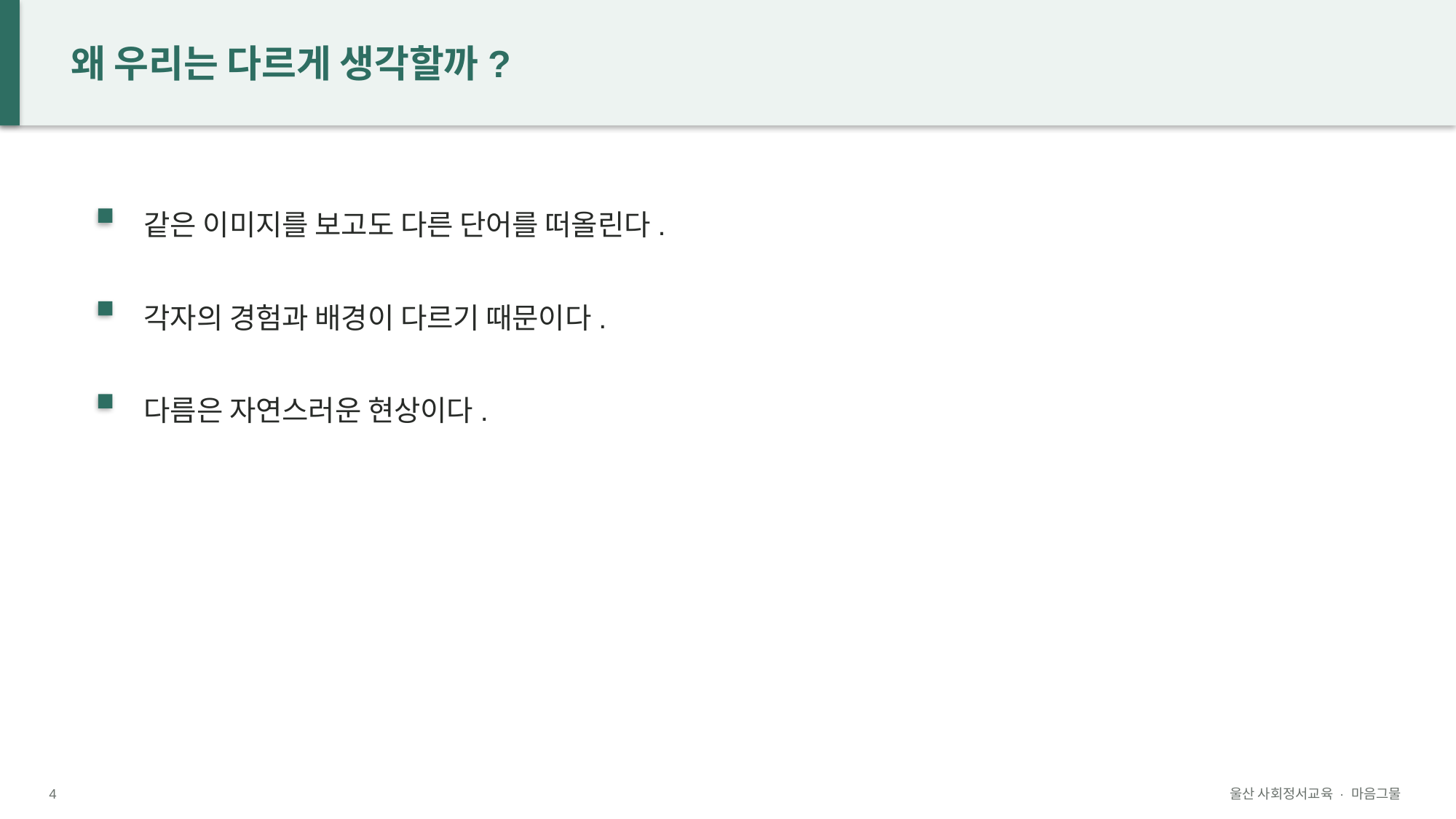

왜 우리는 다르게 생각할까?
같은 이미지를 보고도 다른 단어를 떠올린다.

각자의 경험과 배경이 다르기 때문이다.

다름은 자연스러운 현상이다.

4
울산 사회정서교육 · 마음그물